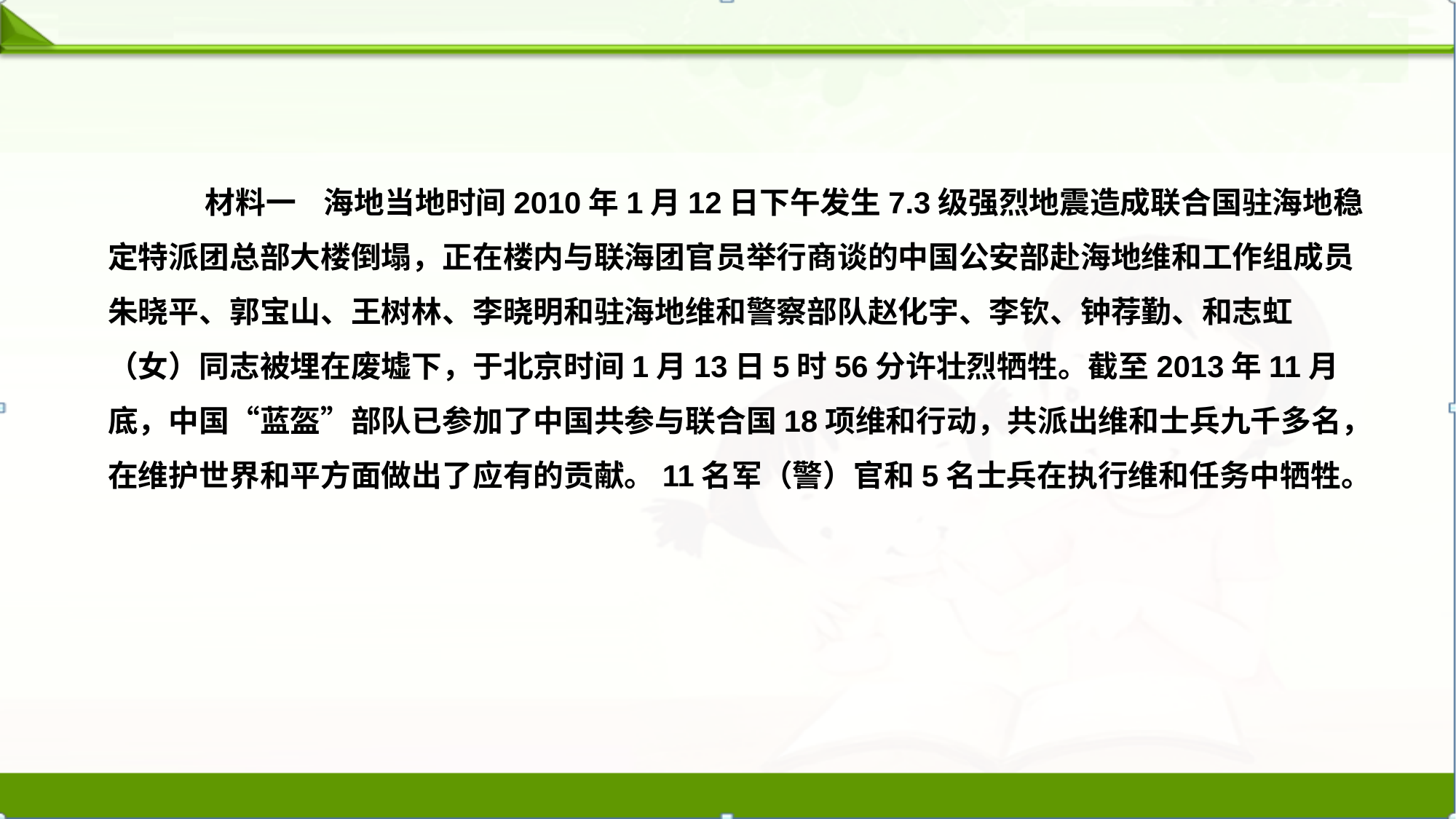

材料一    海地当地时间2010年1月12日下午发生7.3级强烈地震造成联合国驻海地稳定特派团总部大楼倒塌，正在楼内与联海团官员举行商谈的中国公安部赴海地维和工作组成员朱晓平、郭宝山、王树林、李晓明和驻海地维和警察部队赵化宇、李钦、钟荐勤、和志虹（女）同志被埋在废墟下，于北京时间1月13日5时56分许壮烈牺牲。截至2013年11月底，中国“蓝盔”部队已参加了中国共参与联合国18项维和行动，共派出维和士兵九千多名，在维护世界和平方面做出了应有的贡献。11名军（警）官和5名士兵在执行维和任务中牺牲。